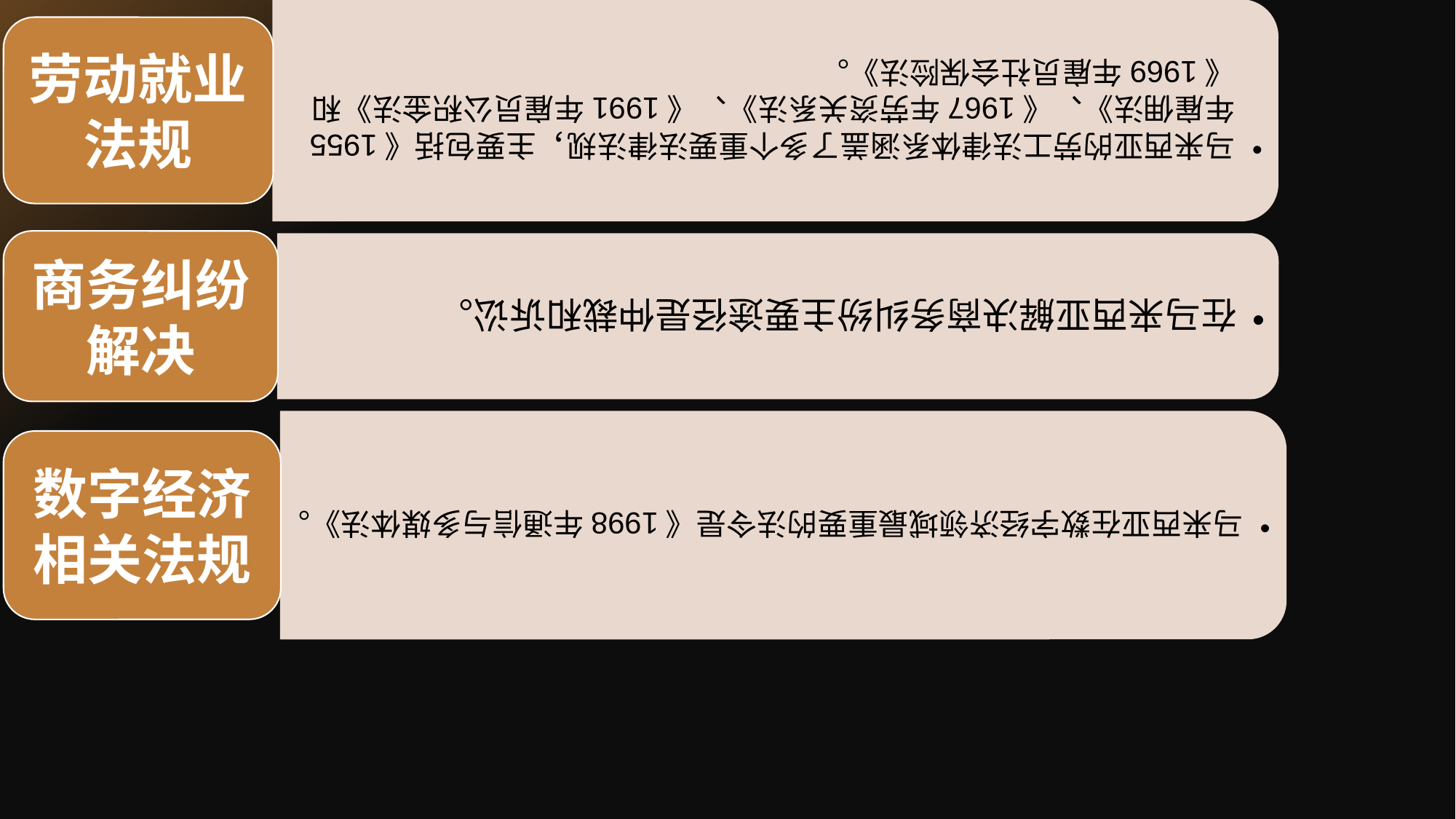

# 三、法律环境
马来西亚的劳工法律体系涵盖了多个重要法律法规，主要包括《1955年雇佣法》、《1967年劳资关系法》、《1991年雇员公积金法》和《1969年雇员社会保险法》。
劳动就业法规
在马来西亚解决商务纠纷主要途径是仲裁和诉讼。
商务纠纷解决
马来西亚在数字经济领域最重要的法令是《1998年通信与多媒体法》。
数字经济相关法规